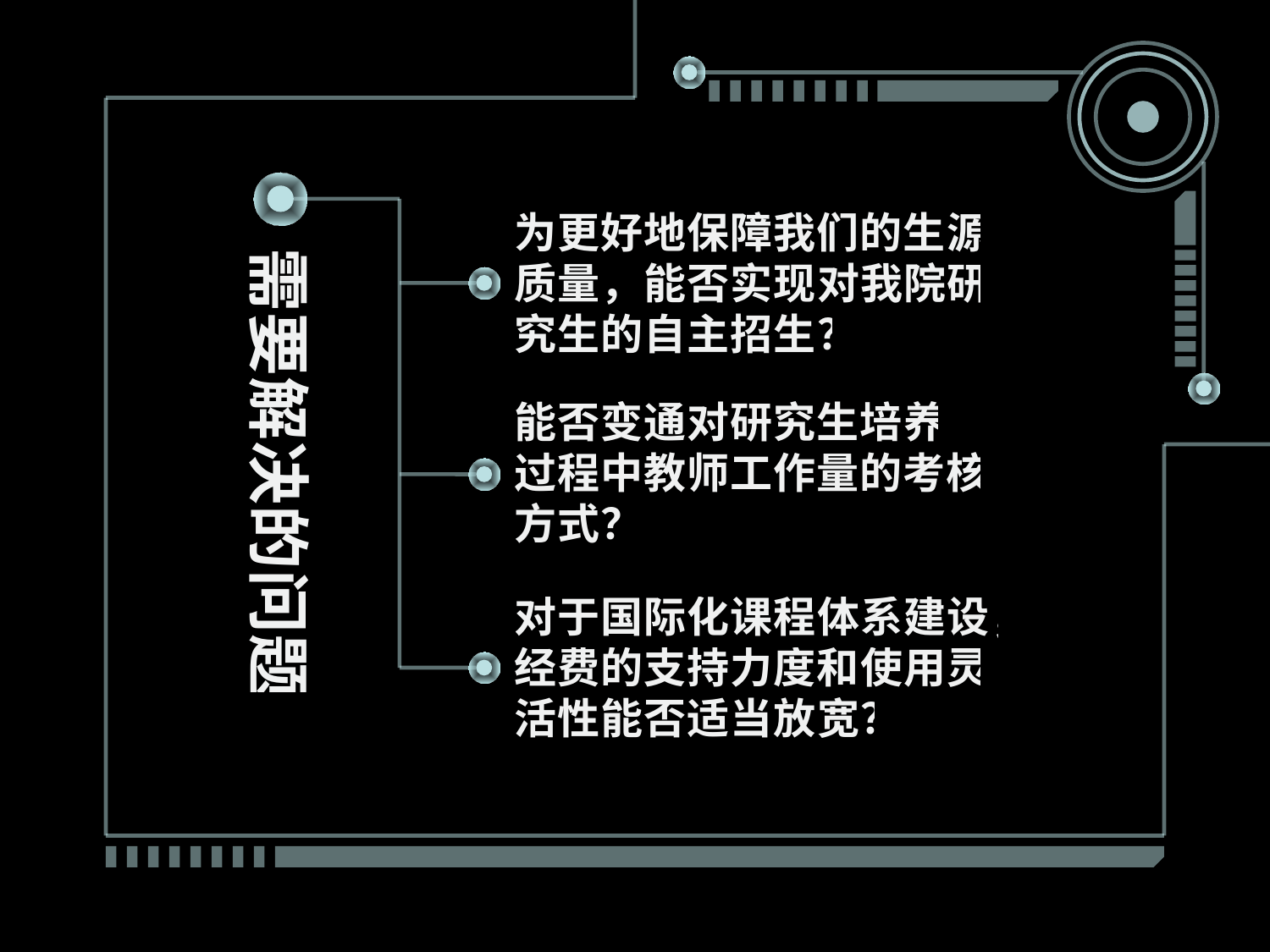

为更好地保障我们的生源质量，能否实现对我院研究生的自主招生？

需要解决的问题

能否变通对研究生培养
过程中教师工作量的考核方式？

对于国际化课程体系建设，经费的支持力度和使用灵活性能否适当放宽？